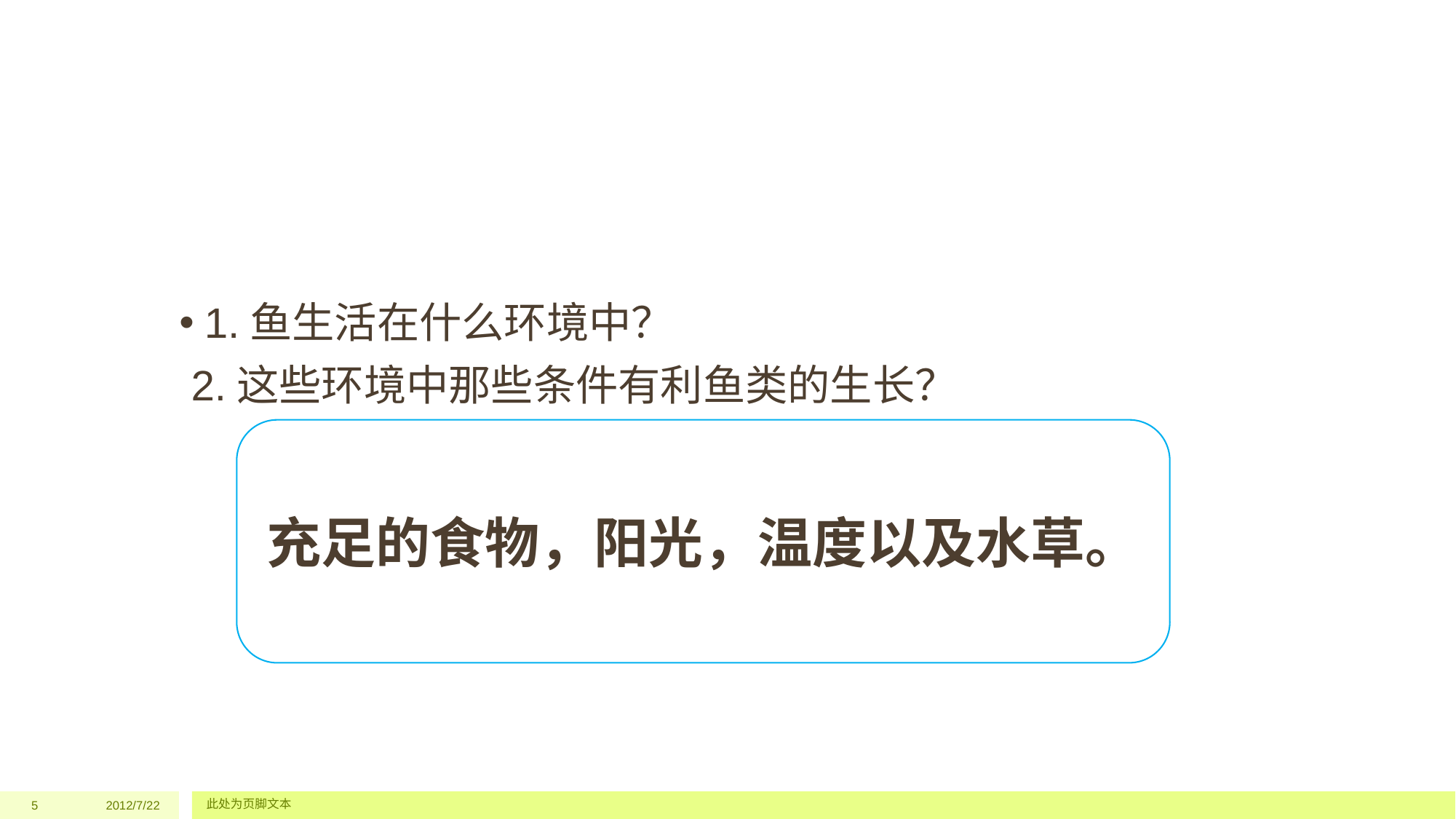

#

1.鱼生活在什么环境中？
 2.这些环境中那些条件有利鱼类的生长？
充足的食物，阳光，温度以及水草。
5
2012/7/22
此处为页脚文本